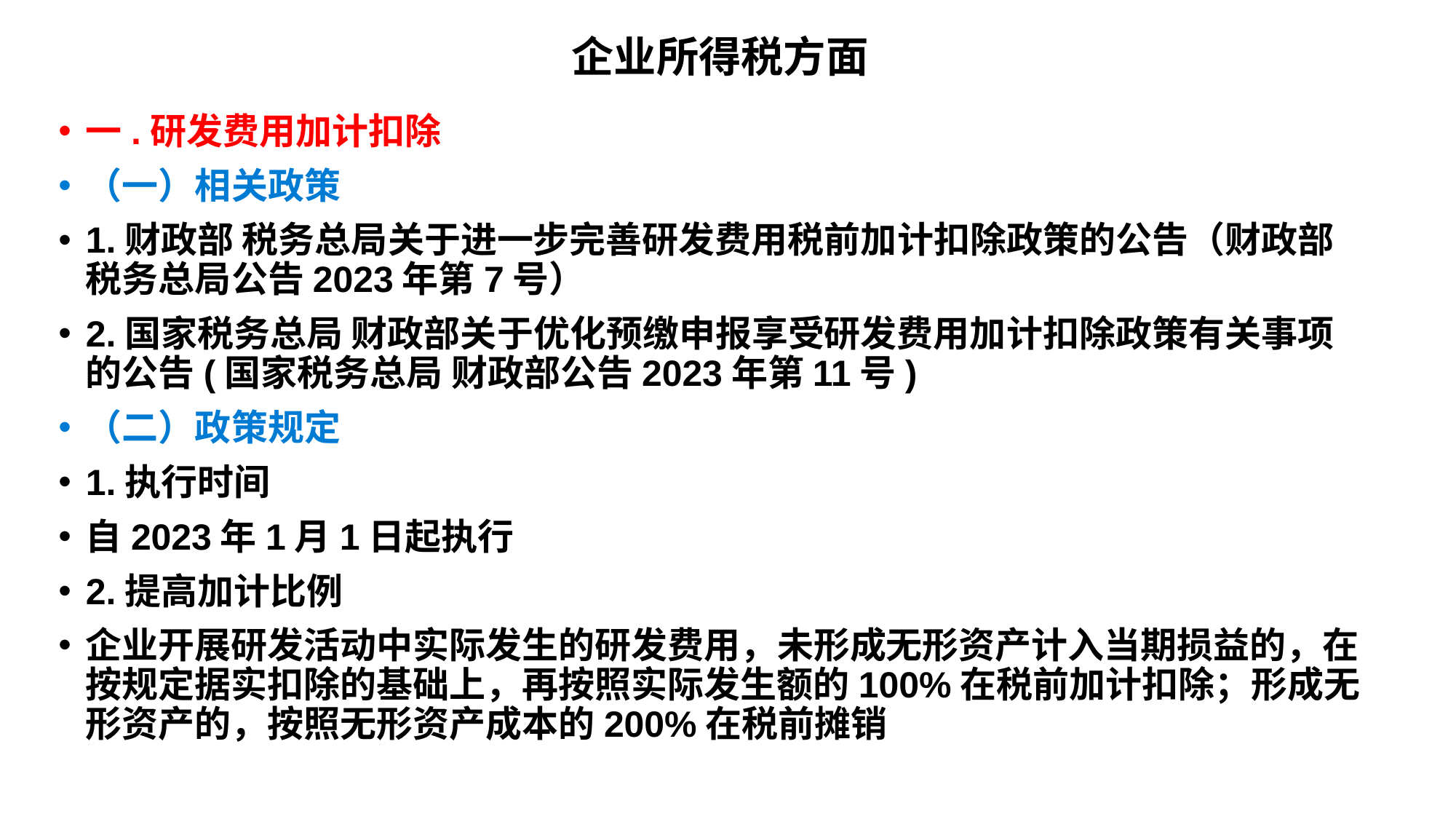

# 企业所得税方面
一.研发费用加计扣除
（一）相关政策
1.财政部 税务总局关于进一步完善研发费用税前加计扣除政策的公告（财政部 税务总局公告2023年第7号）
2.国家税务总局 财政部关于优化预缴申报享受研发费用加计扣除政策有关事项的公告(国家税务总局 财政部公告2023年第11号)
（二）政策规定
1.执行时间
自2023年1月1日起执行
2.提高加计比例
企业开展研发活动中实际发生的研发费用，未形成无形资产计入当期损益的，在按规定据实扣除的基础上，再按照实际发生额的100%在税前加计扣除；形成无形资产的，按照无形资产成本的200%在税前摊销